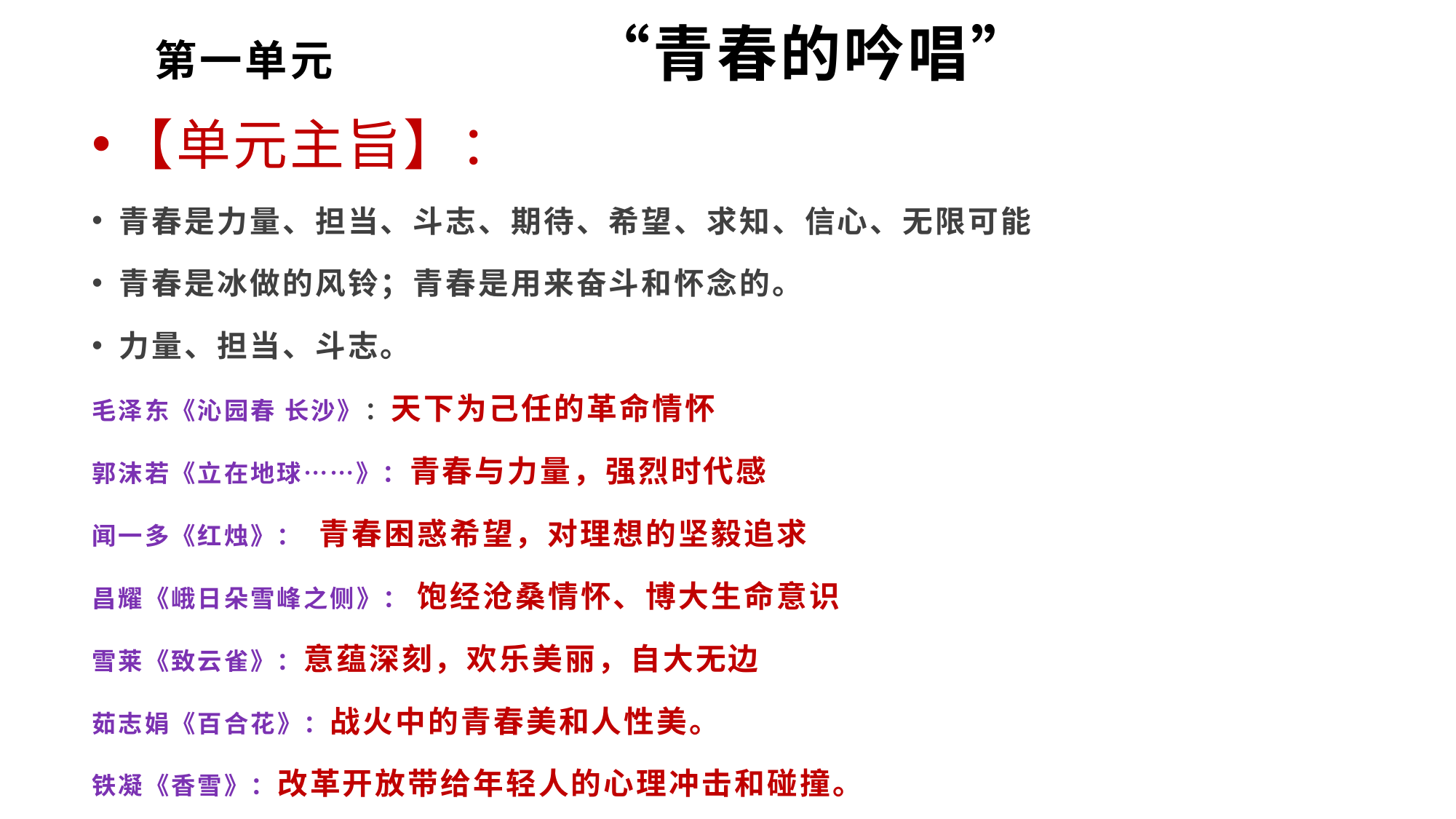

# 第一单元                   “青春的吟唱”
【单元主旨】：
青春是力量、担当、斗志、期待、希望、求知、信心、无限可能
青春是冰做的风铃；青春是用来奋斗和怀念的。
力量、担当、斗志。
毛泽东《沁园春 长沙》：天下为己任的革命情怀
郭沫若《立在地球……》：青春与力量，强烈时代感
闻一多《红烛》：  青春困惑希望，对理想的坚毅追求
昌耀《峨日朵雪峰之侧》： 饱经沧桑情怀、博大生命意识
雪莱《致云雀》：意蕴深刻，欢乐美丽，自大无边
茹志娟《百合花》：战火中的青春美和人性美。
铁凝《香雪》：改革开放带给年轻人的心理冲击和碰撞。